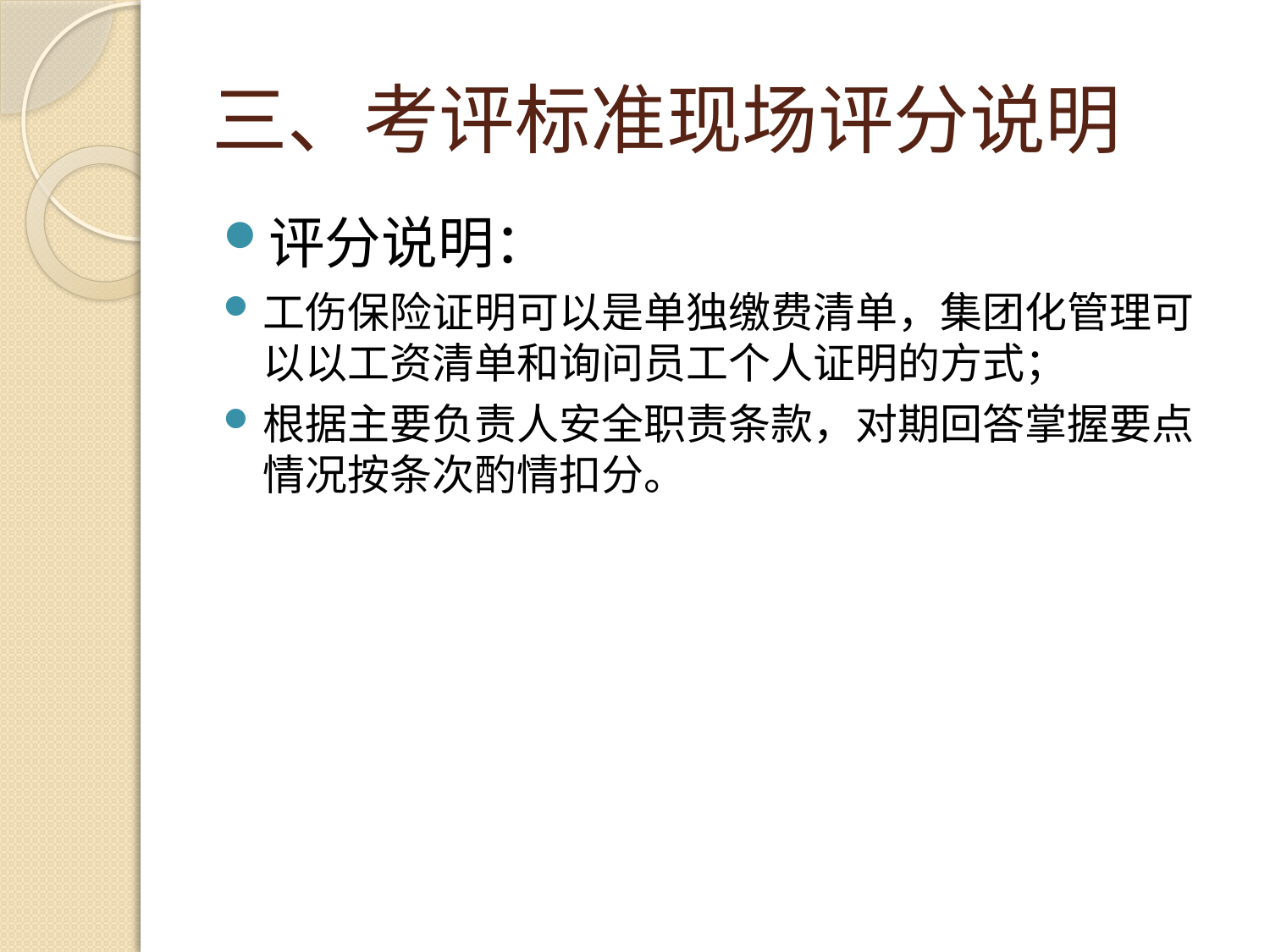

# 三、考评标准现场评分说明
评分说明：
工伤保险证明可以是单独缴费清单，集团化管理可以以工资清单和询问员工个人证明的方式；
根据主要负责人安全职责条款，对期回答掌握要点情况按条次酌情扣分。